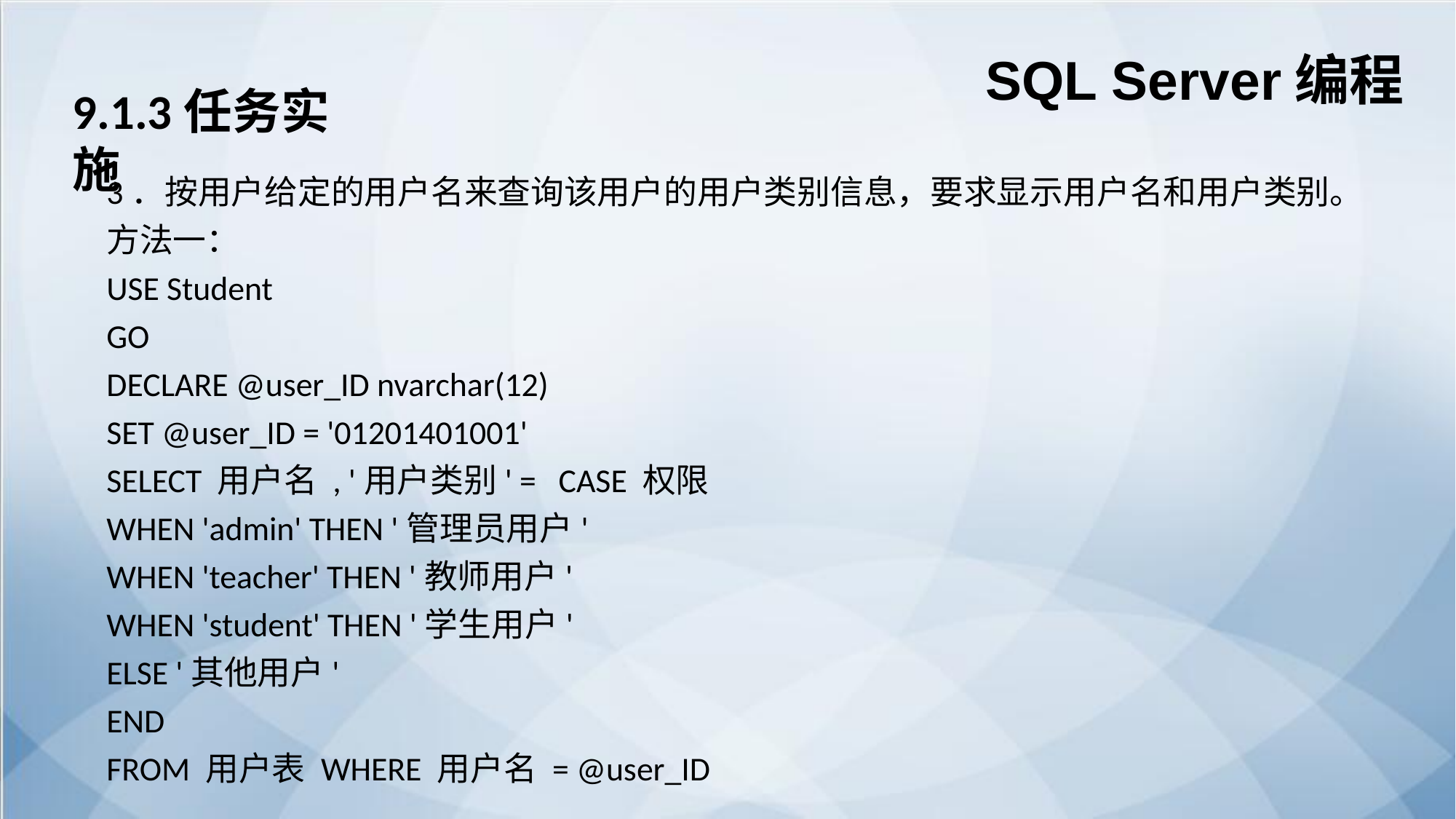

SQL Server编程
9.1.3任务实施
3．按用户给定的用户名来查询该用户的用户类别信息，要求显示用户名和用户类别。
方法一：
USE Student
GO
DECLARE @user_ID nvarchar(12)
SET @user_ID = '01201401001'
SELECT 用户名 , '用户类别' =   CASE 权限
WHEN 'admin' THEN '管理员用户'
WHEN 'teacher' THEN '教师用户'
WHEN 'student' THEN '学生用户'
ELSE '其他用户'
END
FROM 用户表 WHERE 用户名 = @user_ID